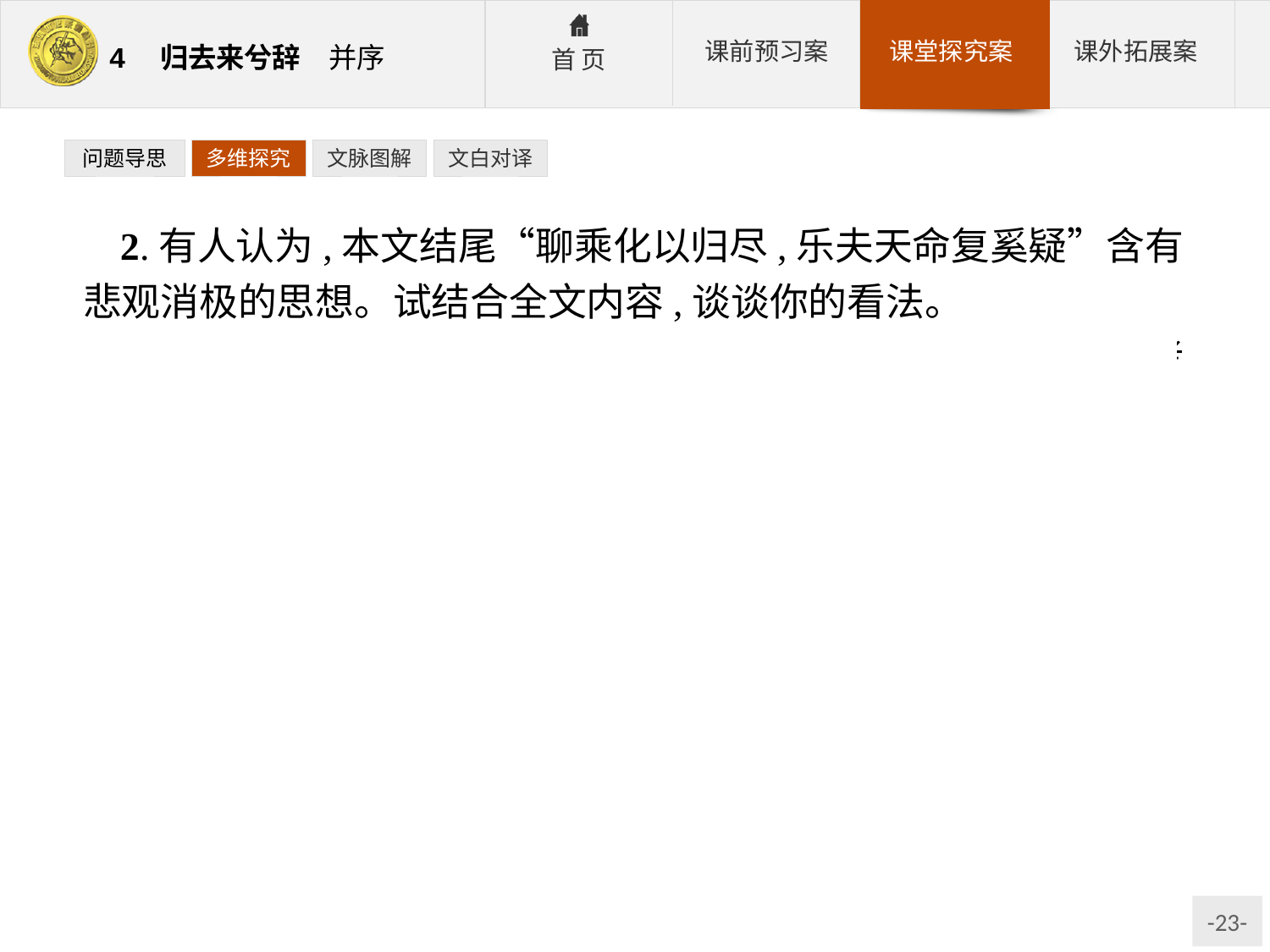

问题导思
多维探究
文脉图解
文白对译
2.有人认为,本文结尾“聊乘化以归尽,乐夫天命复奚疑”含有悲观消极的思想。试结合全文内容,谈谈你的看法。
提示:是否消极,应从一个人是否有理想、是否有追求的角度考虑。陶渊明辞官归隐,不是没有人生理想,更不是没有人生追求。可从这个角度分析。
参考答案:陶渊明的弃官归田,是与官场决裂的体现,不是没有人生追求。他无法忍受官场对人的本性的扭曲,追求“本我”“真我”,以求保存他的社会政治理想和人格价值。归隐后的生活虽然物质上匮乏,但精神是充实的;“登东皋以舒啸,临清流而赋诗”是洒脱而富于诗意的。可以说,陶渊明辞官归田,是他执着地追求自己理想的表现,并不是悲观消极的颓废思想。